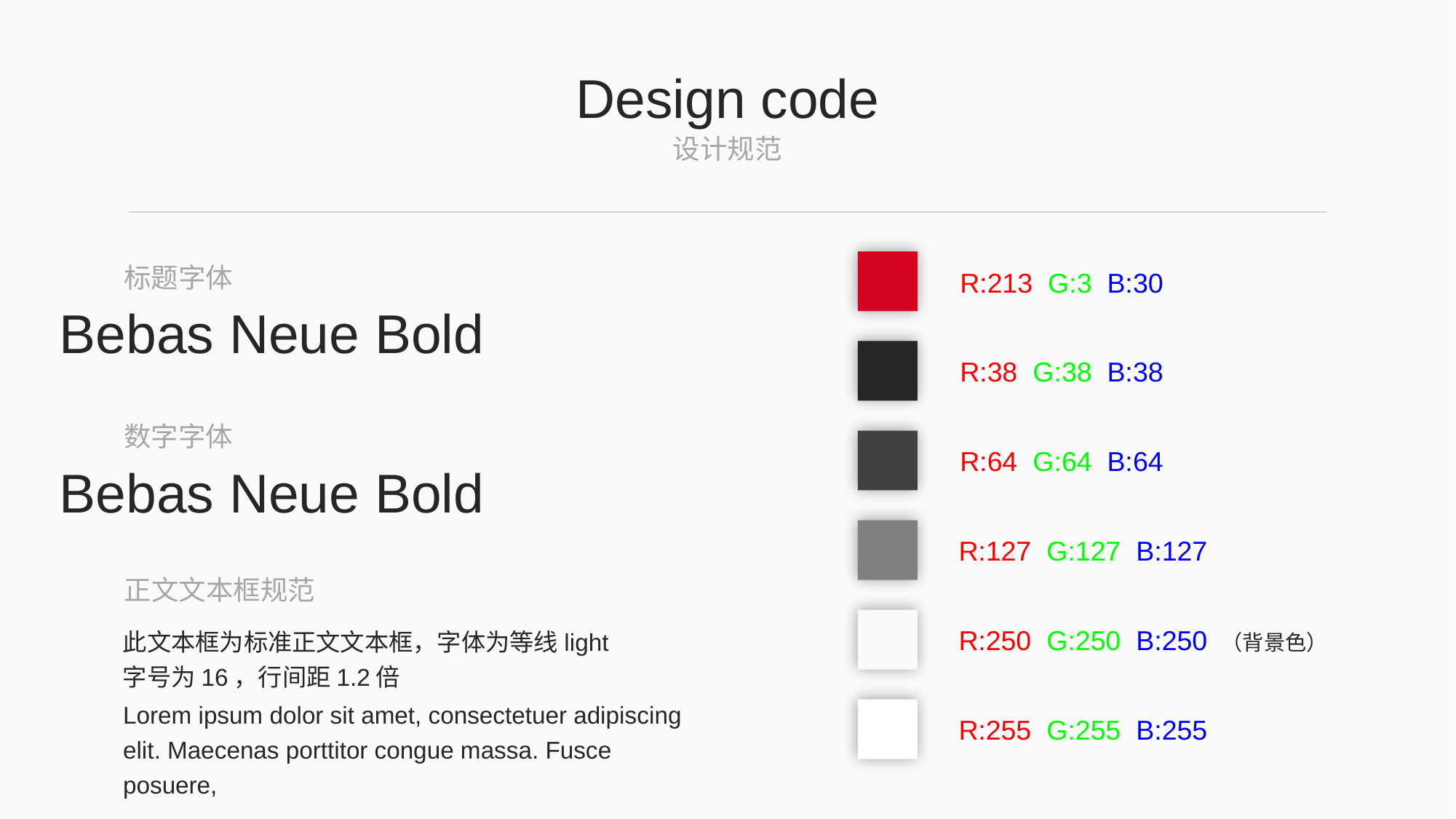

Design code
设计规范

标题字体
R:213  G:3  B:30
Bebas Neue Bold

R:38  G:38  B:38
数字字体

R:64  G:64  B:64
Bebas Neue Bold

R:127  G:127  B:127
正文文本框规范

此文本框为标准正文文本框，字体为等线light
字号为16，行间距1.2倍
R:250  G:250  B:250 （背景色）
Lorem ipsum dolor sit amet, consectetuer adipiscing elit. Maecenas porttitor congue massa. Fusce posuere,

R:255  G:255  B:255